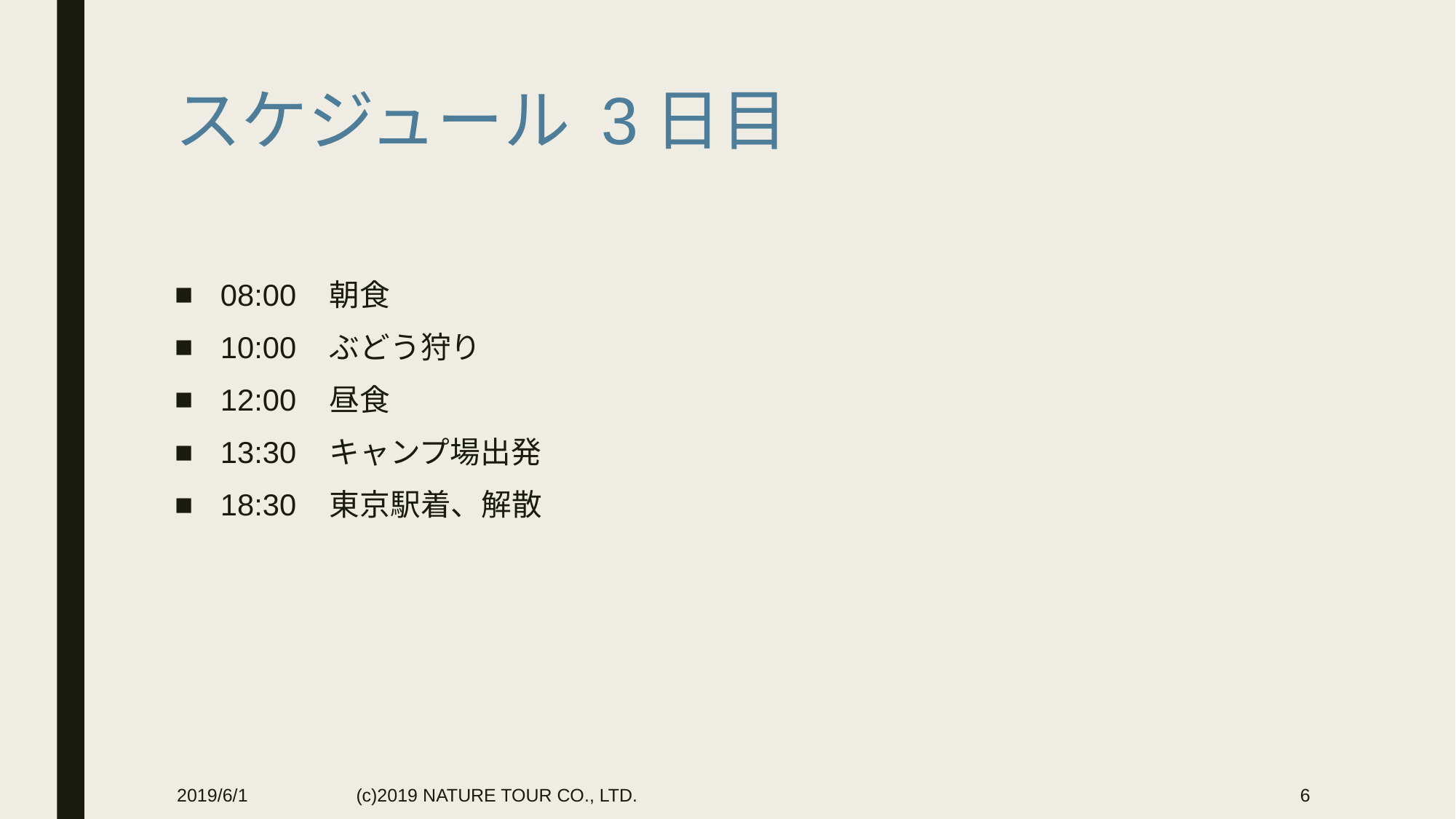

# スケジュール 3日目
08:00	朝食
10:00	ぶどう狩り
12:00	昼食
13:30	キャンプ場出発
18:30	東京駅着、解散

2019/6/1
(c)2019 NATURE TOUR CO., LTD.
6